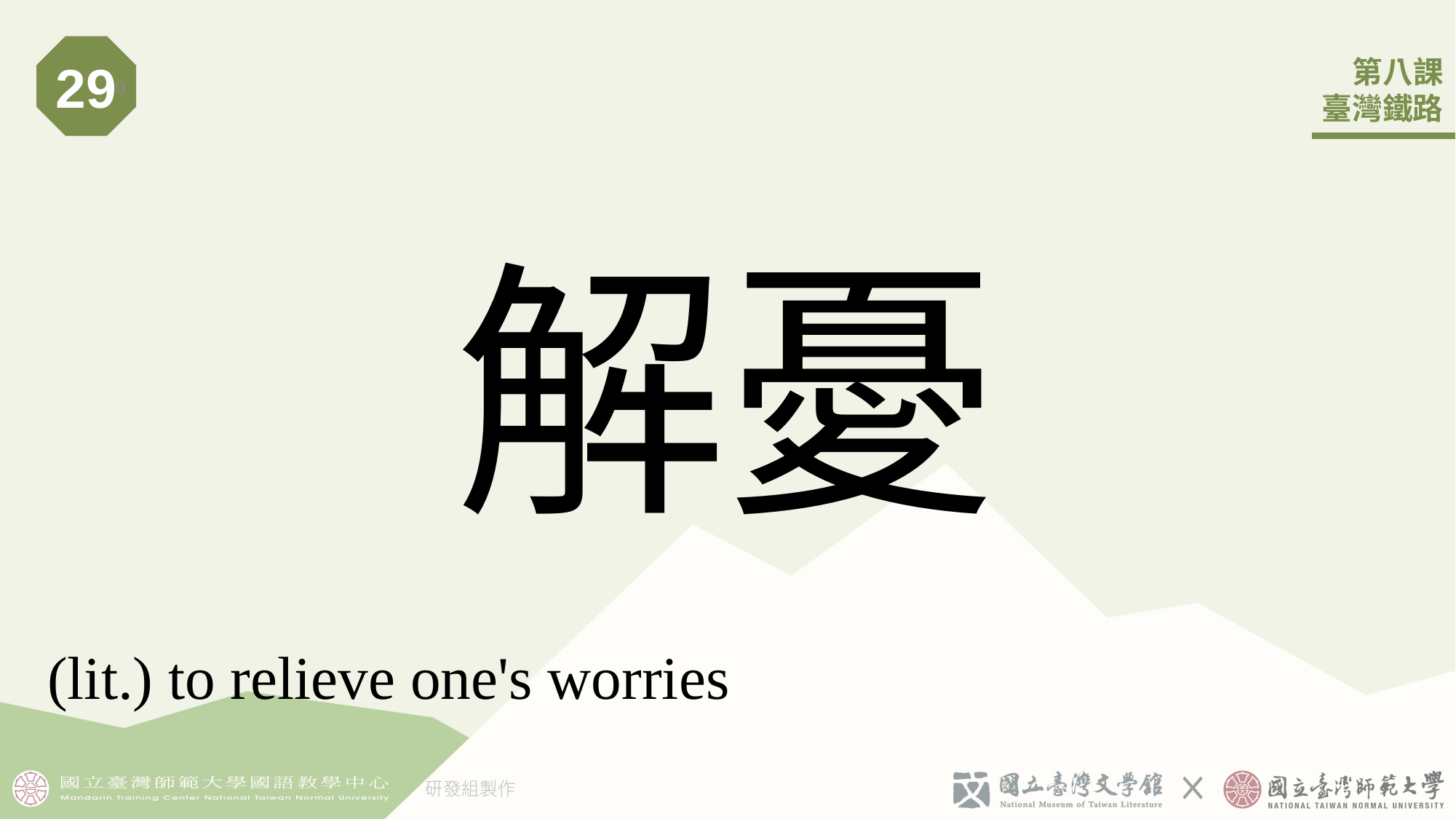

29
30
# 解憂
(lit.) to relieve one's worries